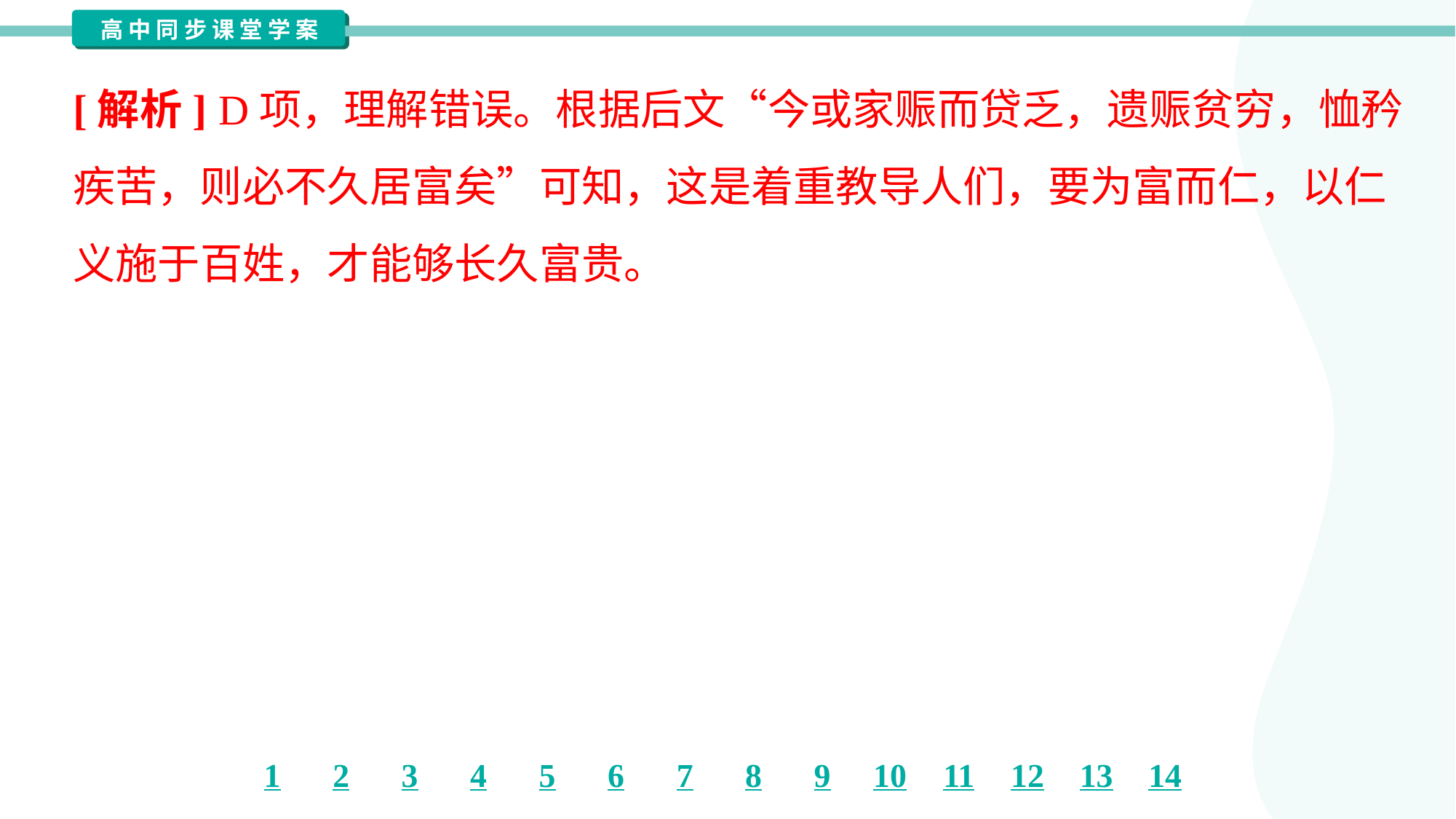

[解析] D项，理解错误。根据后文“今或家赈而贷乏，遗赈贫穷，恤矜
疾苦，则必不久居富矣”可知，这是着重教导人们，要为富而仁，以仁
义施于百姓，才能够长久富贵。